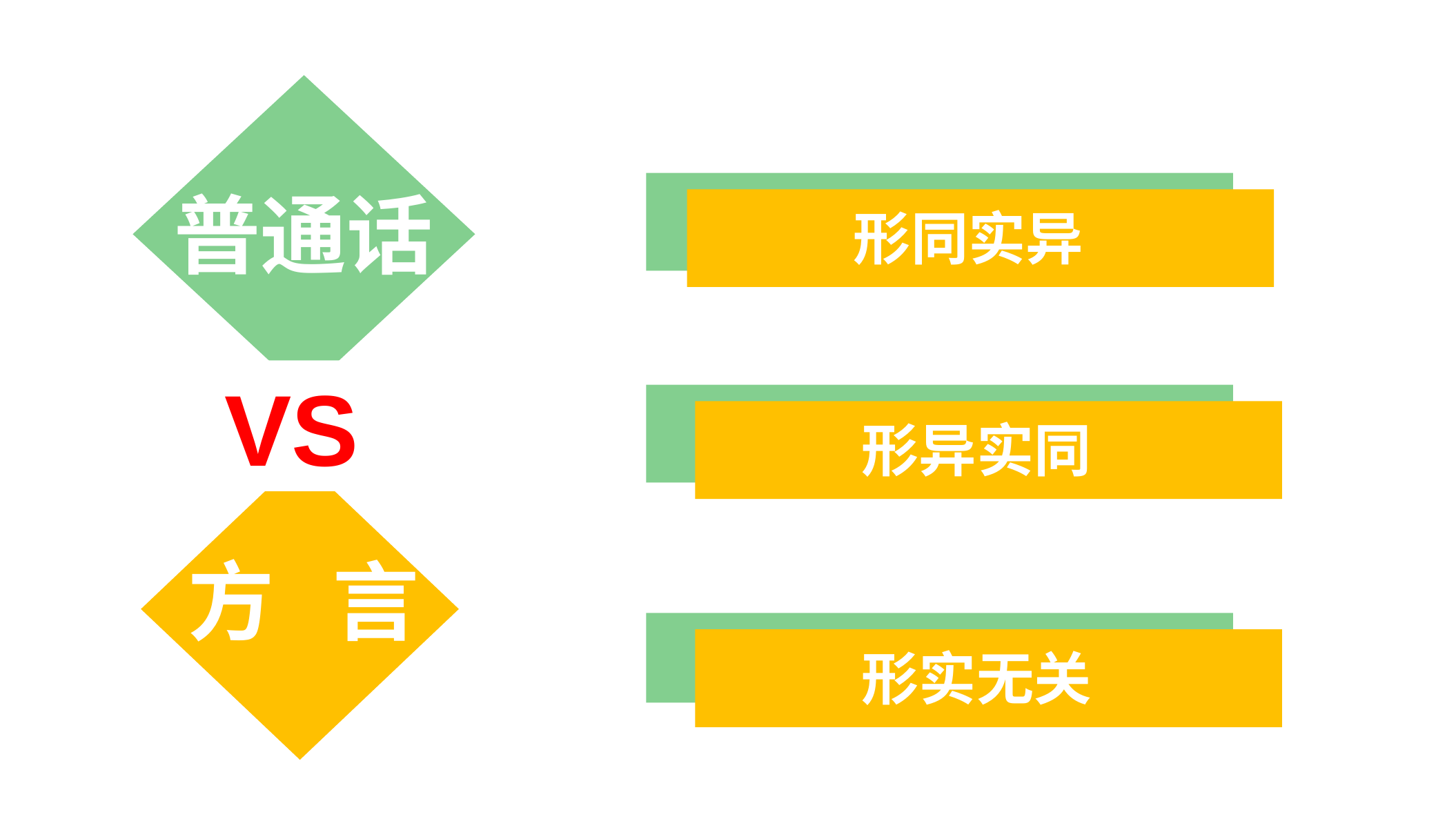

普通话

形同实异
VS

形异实同

方   言

形实无关